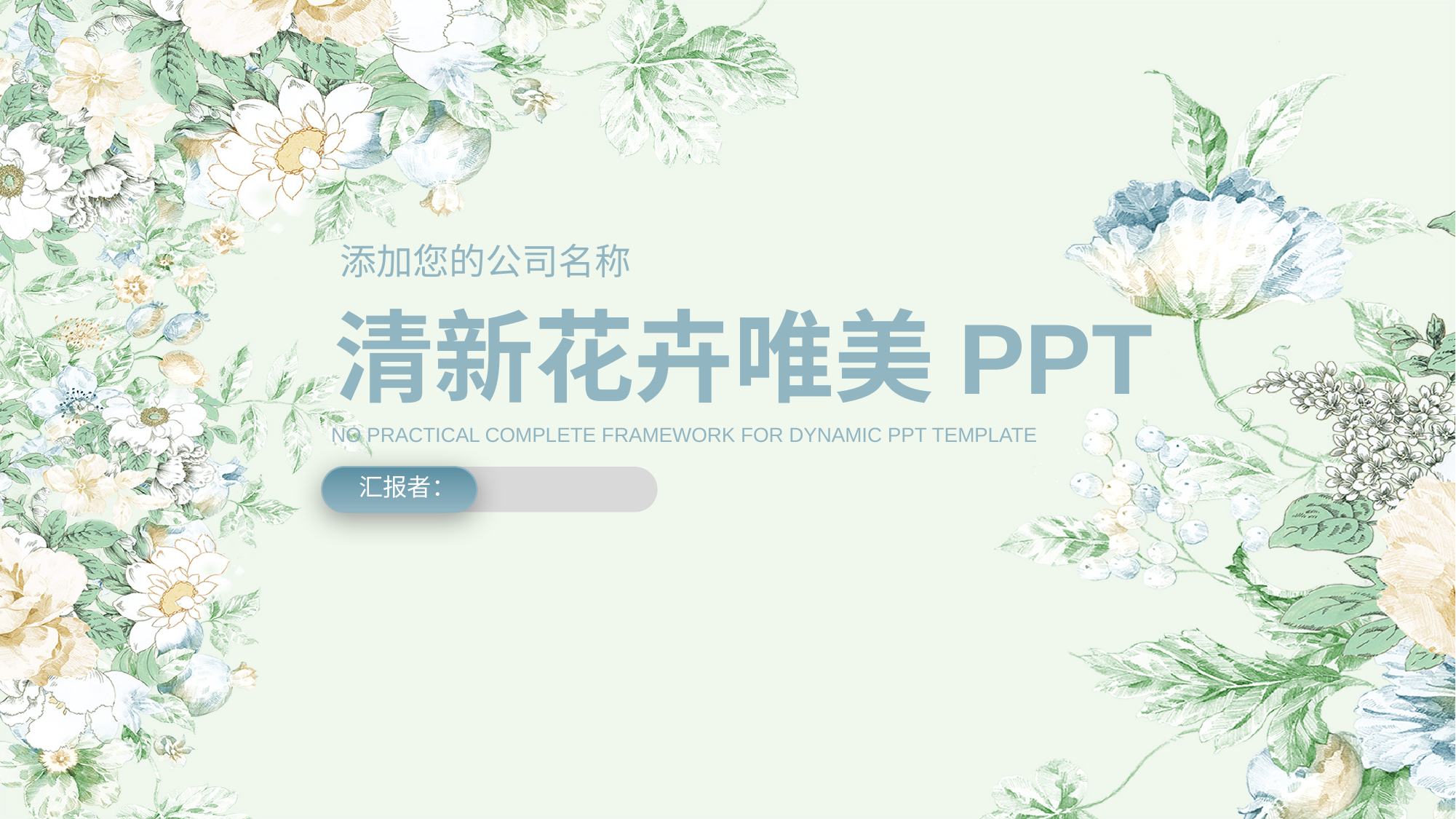

添加您的公司名称
清新花卉唯美PPT
NO PRACTICAL COMPLETE FRAMEWORK FOR DYNAMIC PPT TEMPLATE

汇报者：